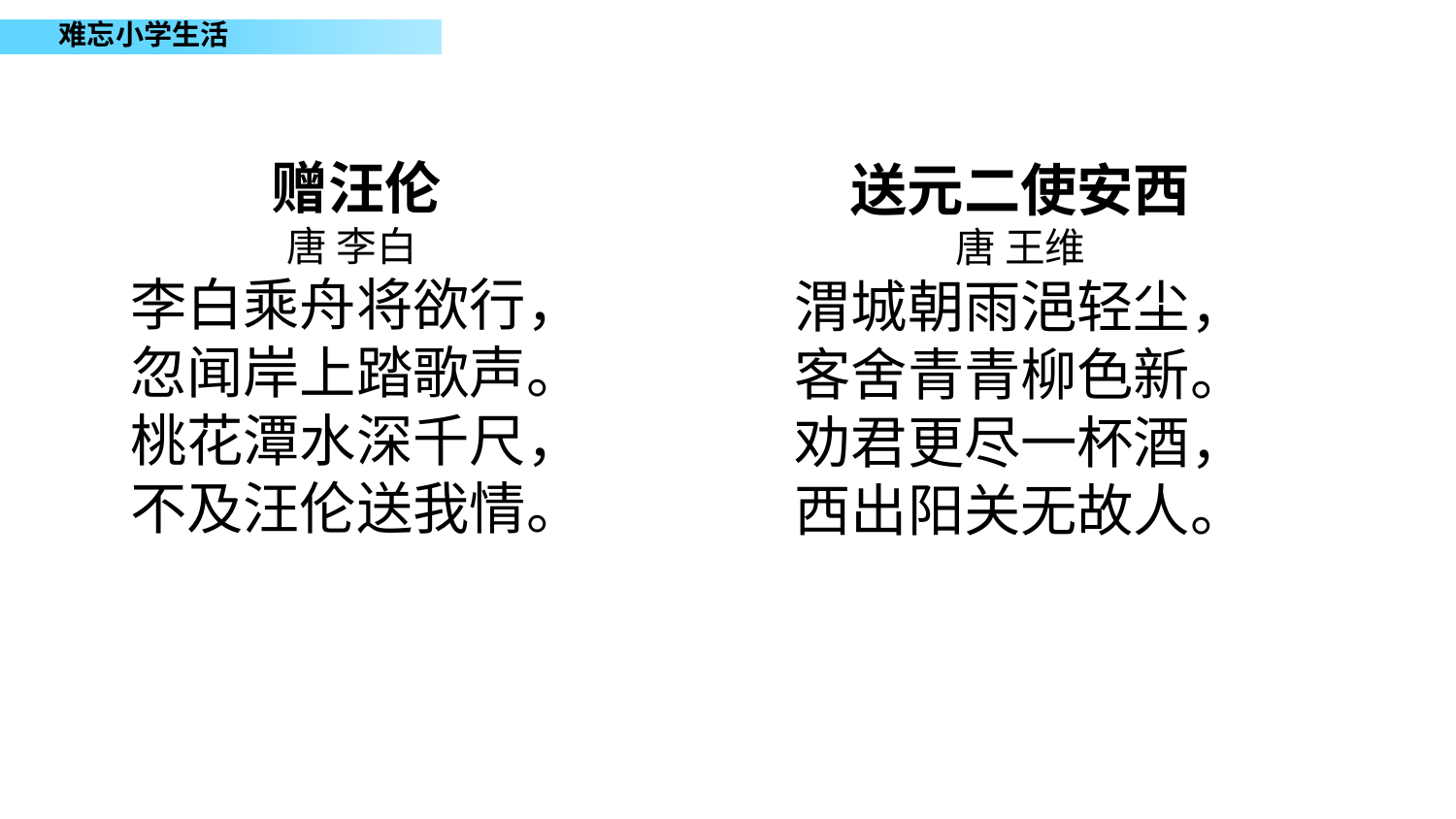

赠汪伦
唐 李白
李白乘舟将欲行，
忽闻岸上踏歌声。
桃花潭水深千尺，
不及汪伦送我情。
送元二使安西
唐 王维
渭城朝雨浥轻尘，
客舍青青柳色新。
劝君更尽一杯酒，
西出阳关无故人。